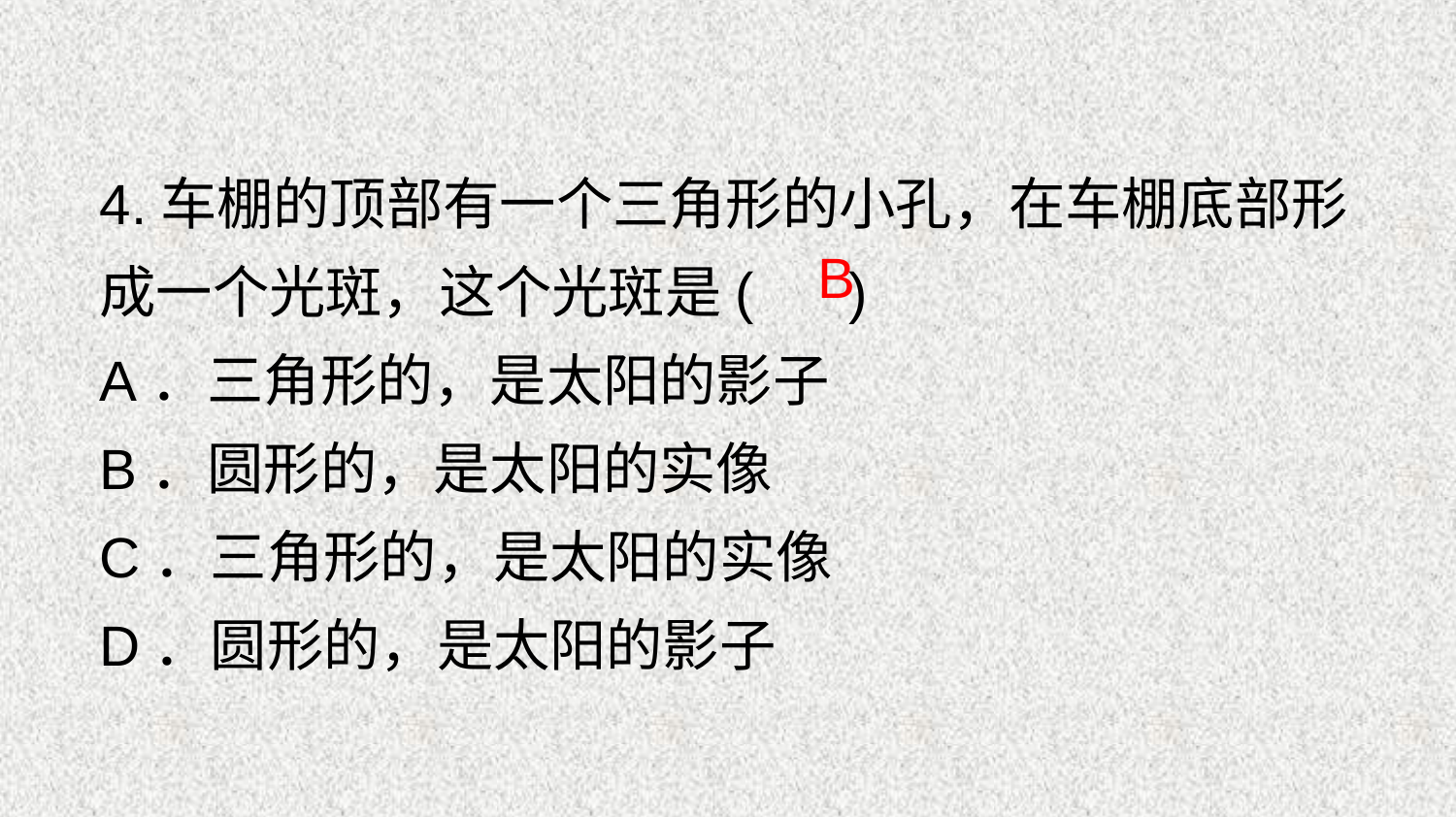

4.车棚的顶部有一个三角形的小孔，在车棚底部形成一个光斑，这个光斑是(      )
A．三角形的，是太阳的影子
B．圆形的，是太阳的实像
C．三角形的，是太阳的实像
D．圆形的，是太阳的影子
B